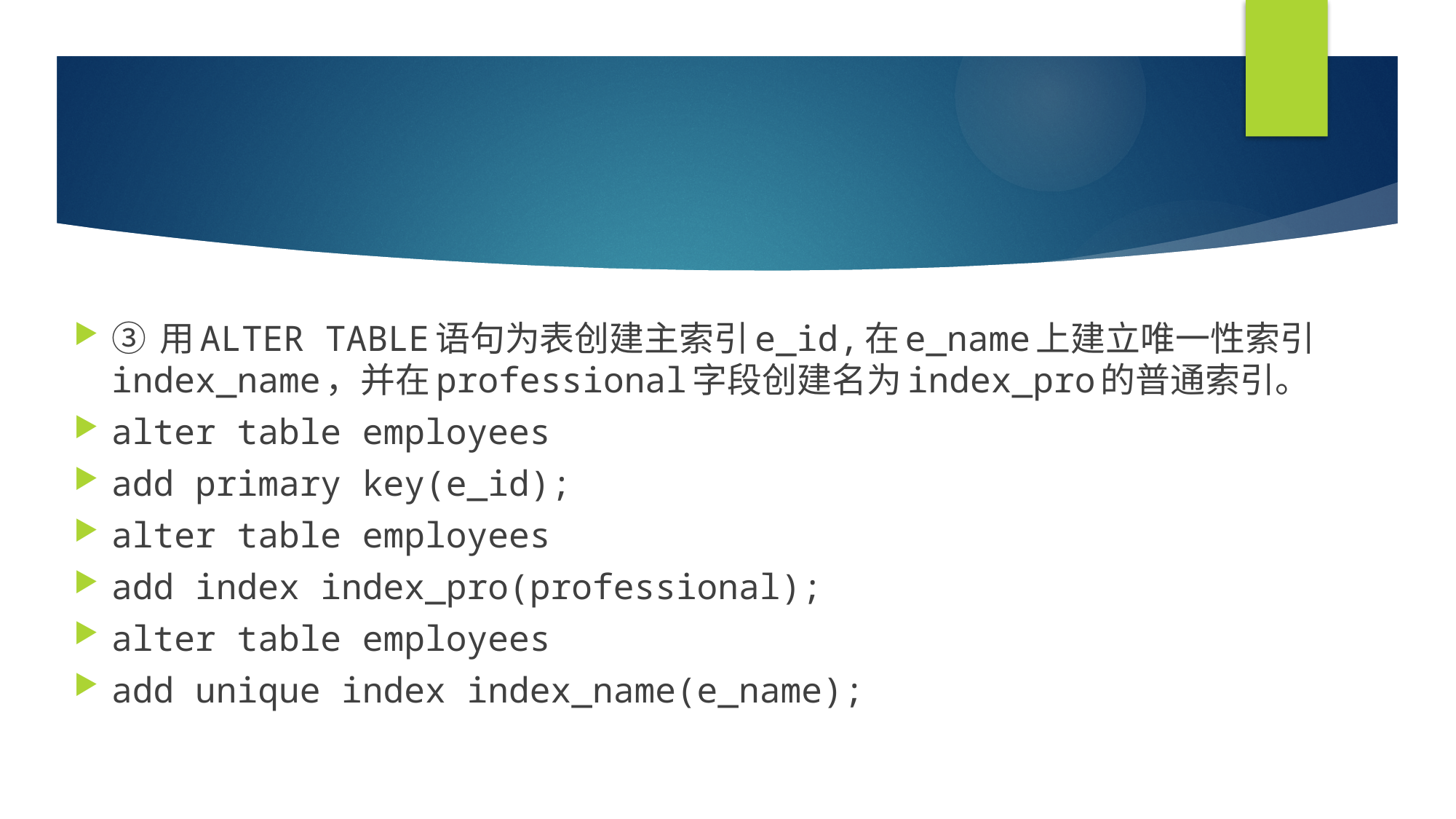

#
③ 用ALTER TABLE语句为表创建主索引e_id,在e_name上建立唯一性索引index_name，并在professional字段创建名为index_pro的普通索引。
alter table employees
add primary key(e_id);
alter table employees
add index index_pro(professional);
alter table employees
add unique index index_name(e_name);